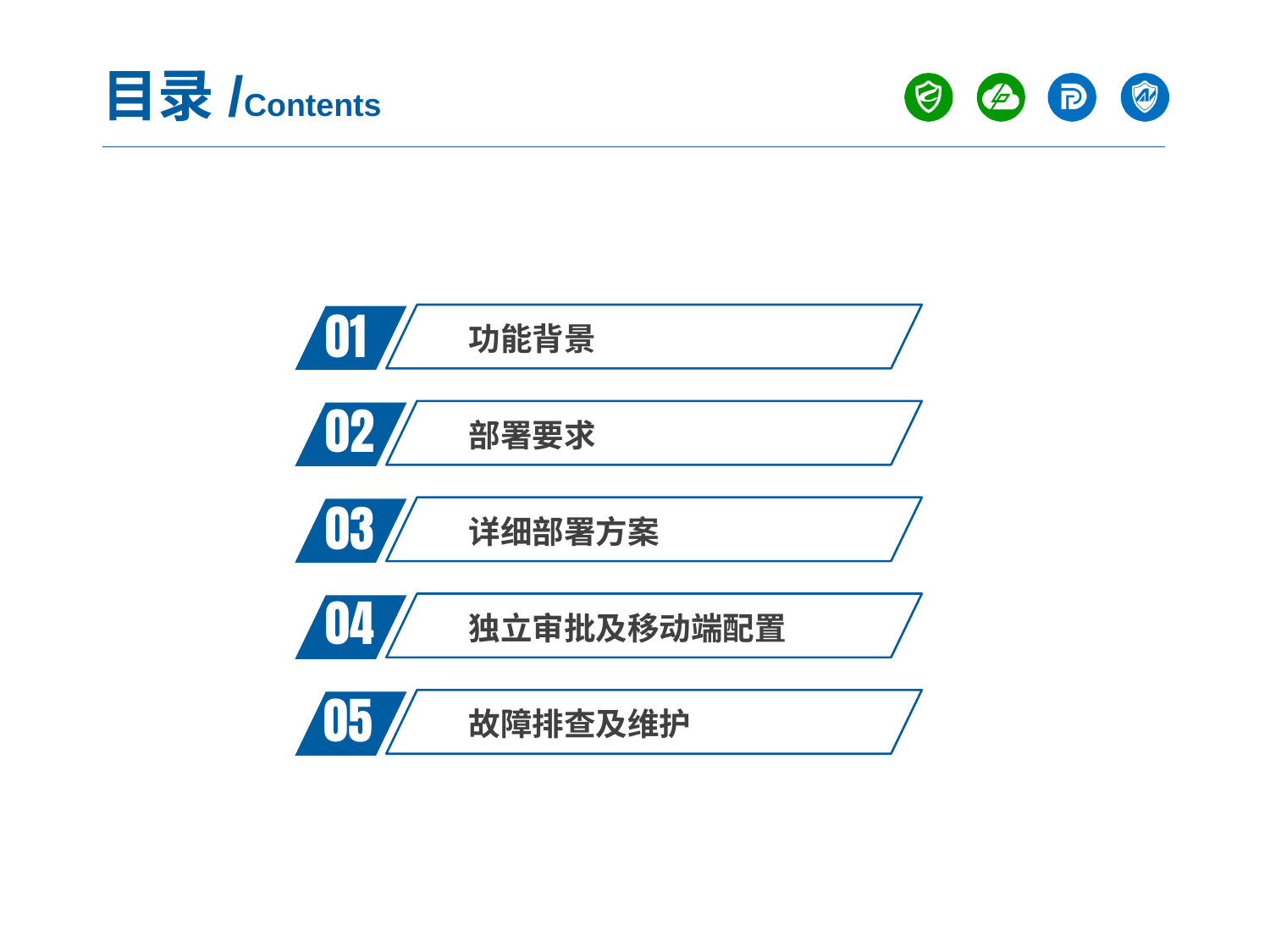

01

功能背景

部署要求

详细部署方案

独立审批及移动端配置

故障排查及维护

02

03

04

05